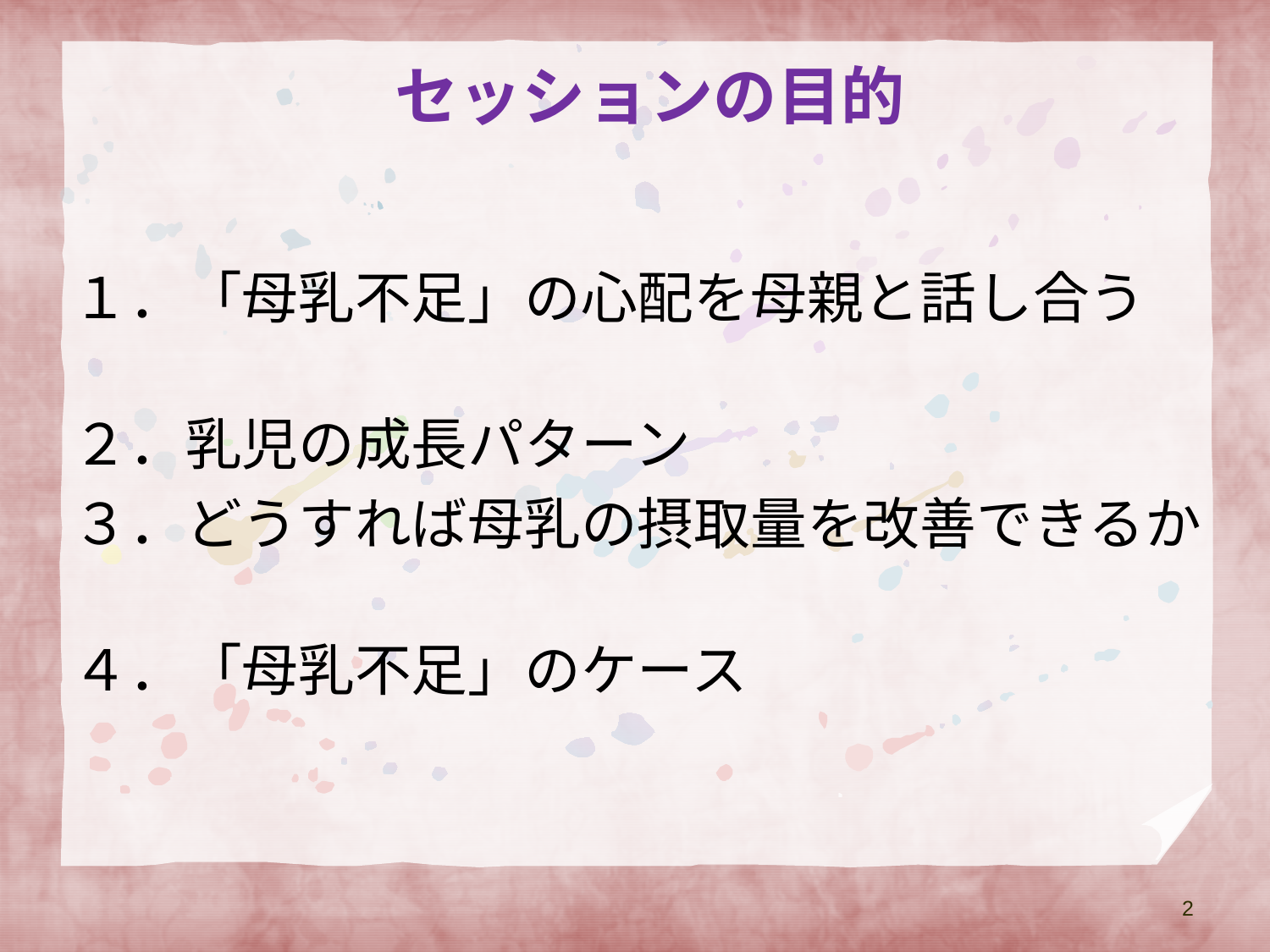

# セッションの目的
１．「母乳不足」の心配を母親と話し合う
２．乳児の成長パターン
３．どうすれば母乳の摂取量を改善できるか
４．「母乳不足」のケース
2